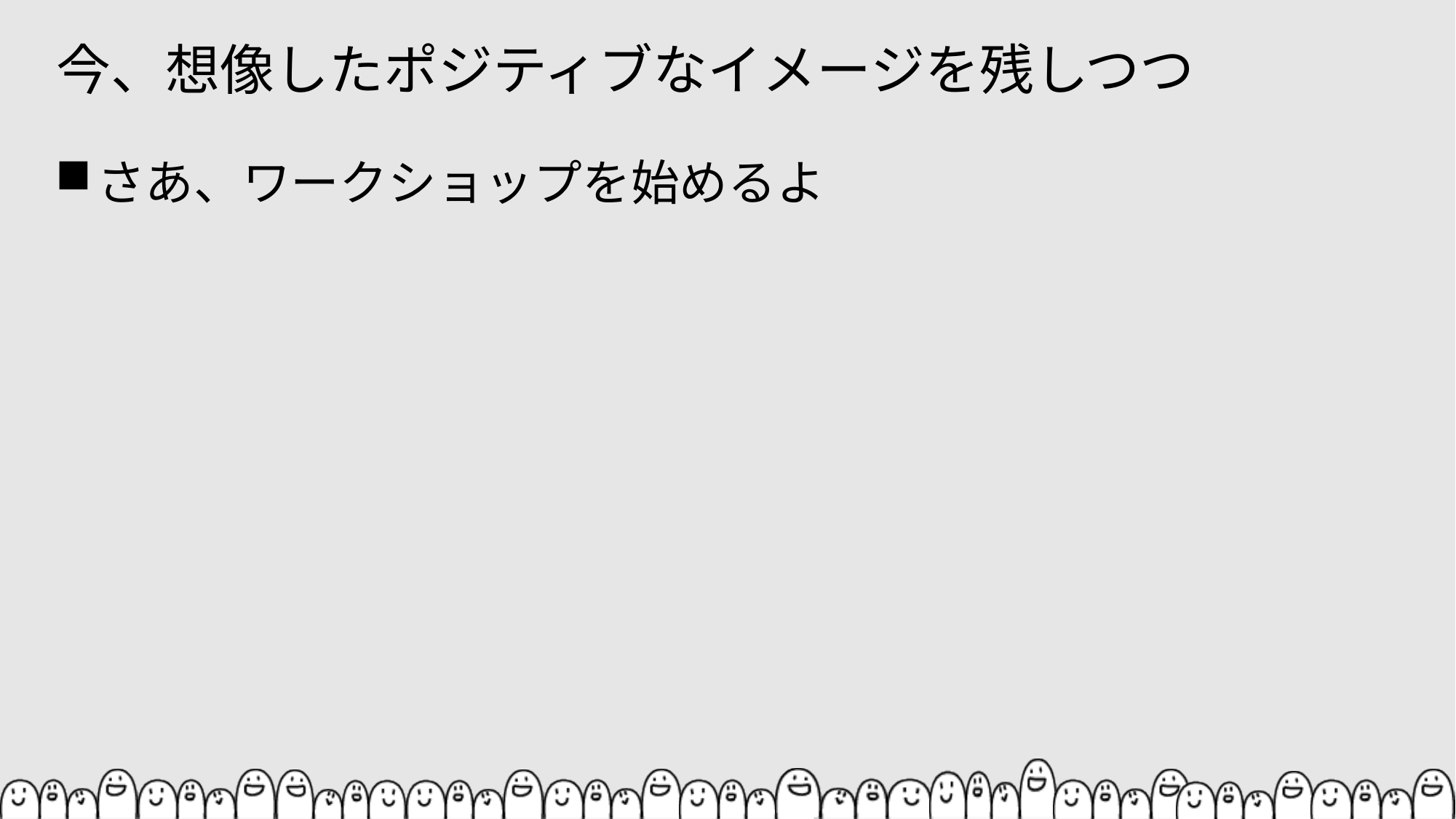

# 今、想像したポジティブなイメージを残しつつ
さあ、ワークショップを始めるよ